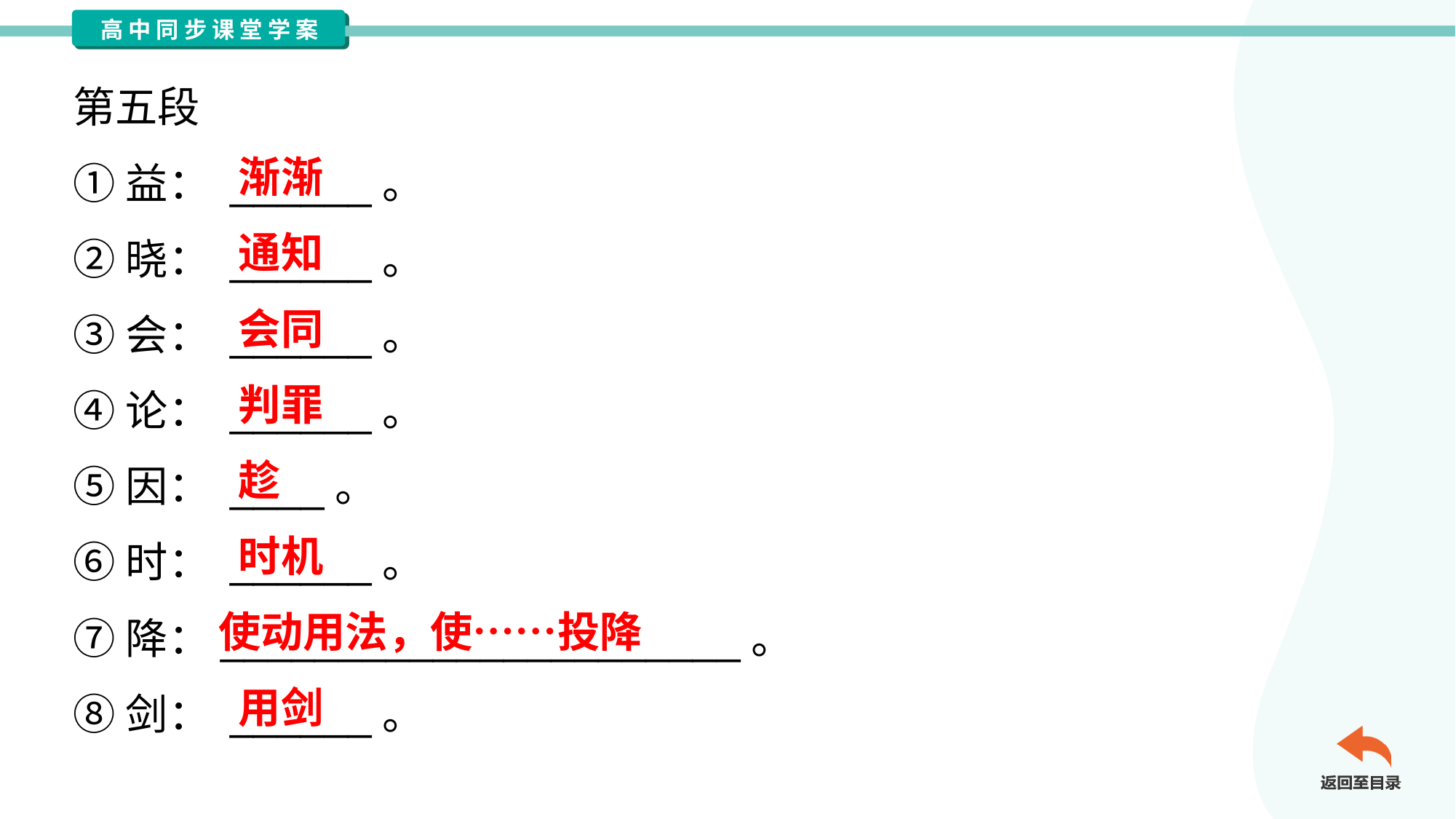

第五段
①益： ______。
②晓： ______。
③会： ______。
④论： ______。
⑤因： ____。
⑥时： ______。
⑦降：______________________。
⑧剑： ______。

渐渐
通知
会同
判罪
趁
时机
使动用法，使……投降
用剑